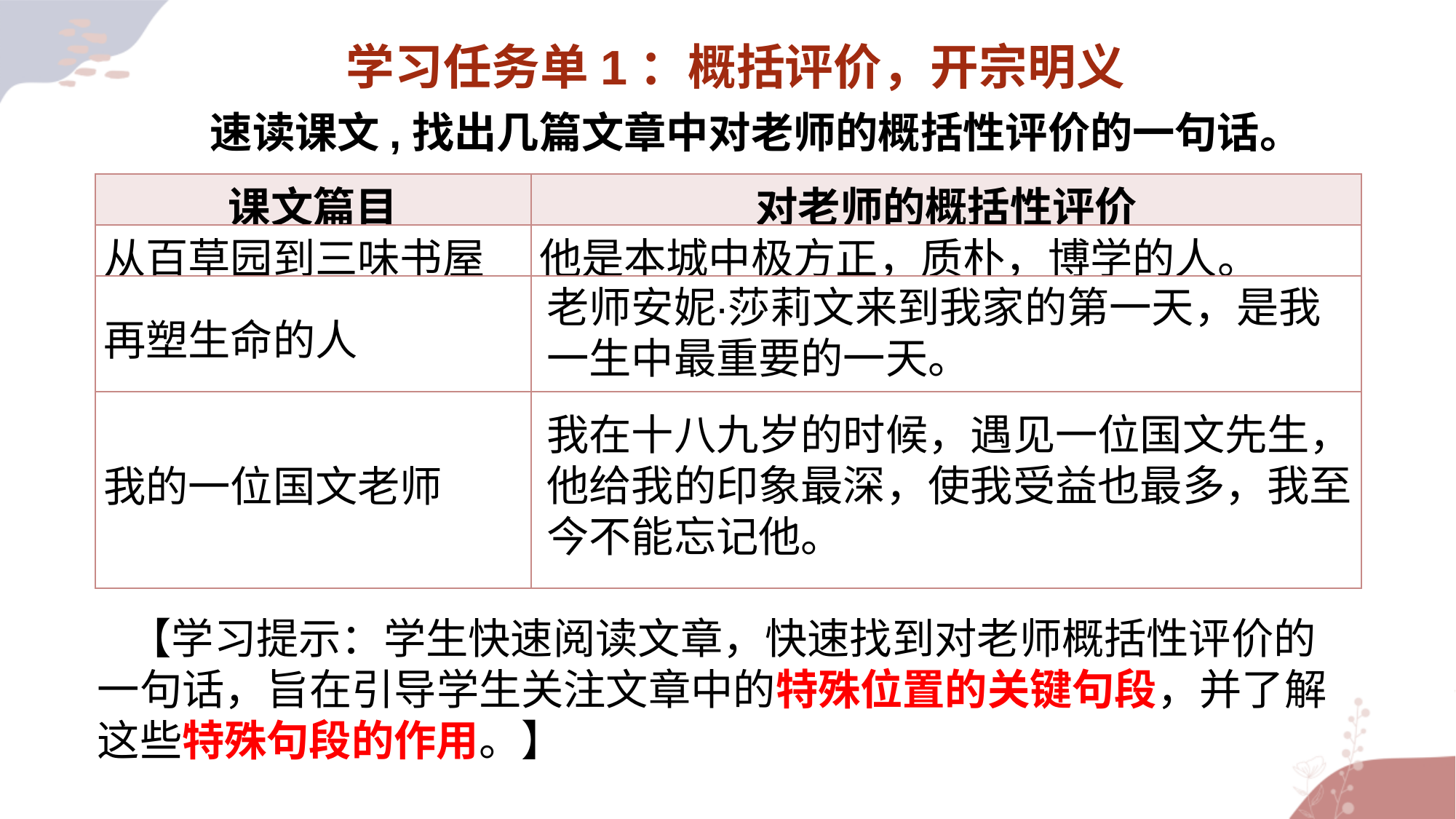

学习任务单1：概括评价，开宗明义
速读课文,找出几篇文章中对老师的概括性评价的一句话。
| 课文篇目 | 对老师的概括性评价 |
| --- | --- |
| 从百草园到三味书屋 | 他是本城中极方正，质朴，博学的人。 |
| 再塑生命的人 |  |
| 我的一位国文老师 |  |
老师安妮∙莎莉文来到我家的第一天，是我一生中最重要的一天。

我在十八九岁的时候，遇见一位国文先生，他给我的印象最深，使我受益也最多，我至今不能忘记他。
【学习提示：学生快速阅读文章，快速找到对老师概括性评价的一句话，旨在引导学生关注文章中的特殊位置的关键句段，并了解这些特殊句段的作用。】